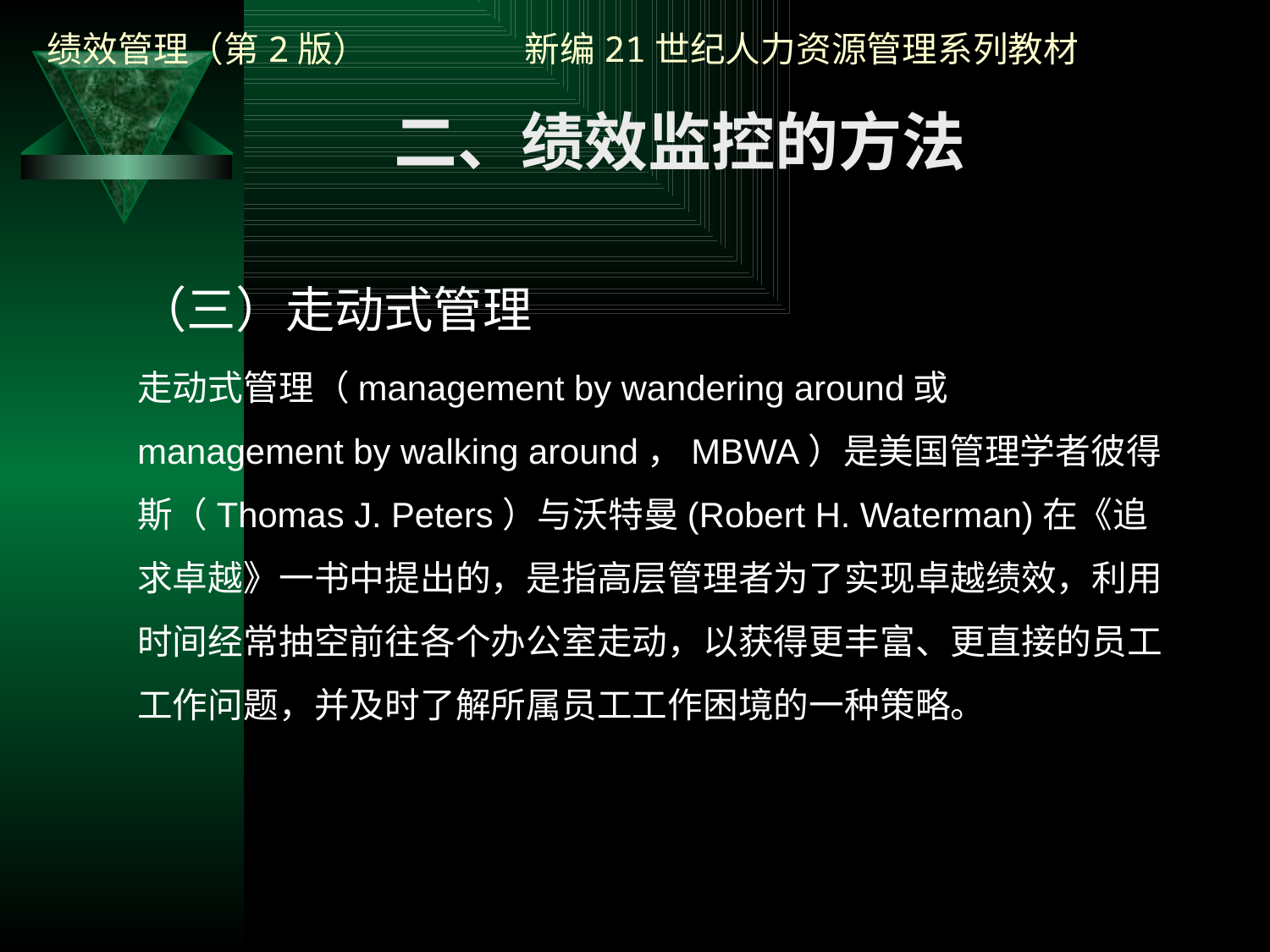

二、绩效监控的方法
（三）走动式管理
走动式管理（management by wandering around或management by walking around，MBWA）是美国管理学者彼得斯（Thomas J. Peters）与沃特曼(Robert H. Waterman)在《追求卓越》一书中提出的，是指高层管理者为了实现卓越绩效，利用时间经常抽空前往各个办公室走动，以获得更丰富、更直接的员工工作问题，并及时了解所属员工工作困境的一种策略。